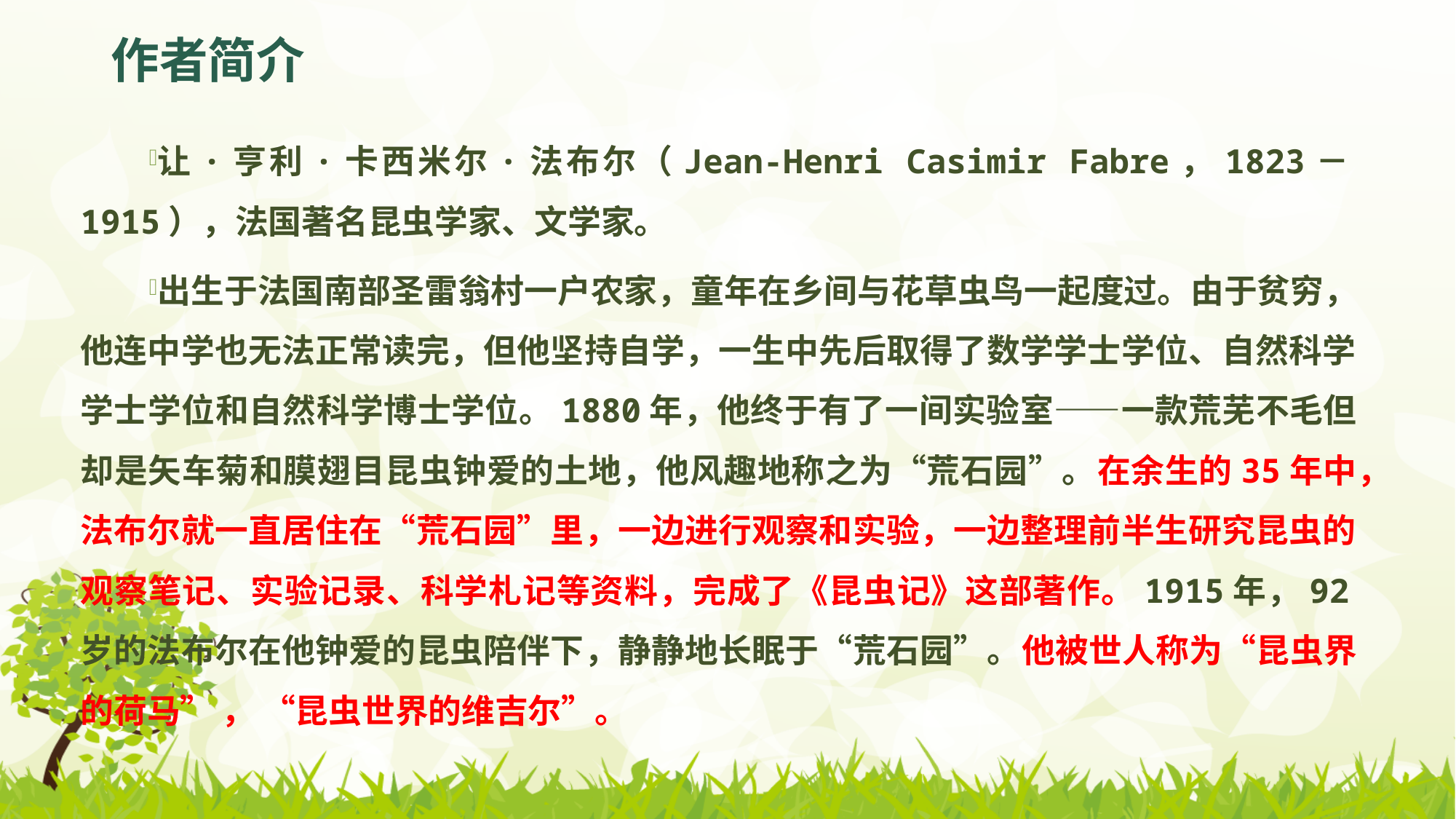

# 作者简介
让·亨利·卡西米尔·法布尔（Jean-Henri Casimir Fabre，1823－1915），法国著名昆虫学家、文学家。
出生于法国南部圣雷翁村一户农家，童年在乡间与花草虫鸟一起度过。由于贫穷，他连中学也无法正常读完，但他坚持自学，一生中先后取得了数学学士学位、自然科学学士学位和自然科学博士学位。1880年，他终于有了一间实验室——一款荒芜不毛但却是矢车菊和膜翅目昆虫钟爱的土地，他风趣地称之为“荒石园”。在余生的35年中，法布尔就一直居住在“荒石园”里，一边进行观察和实验，一边整理前半生研究昆虫的观察笔记、实验记录、科学札记等资料，完成了《昆虫记》这部著作。1915年，92岁的法布尔在他钟爱的昆虫陪伴下，静静地长眠于“荒石园”。他被世人称为“昆虫界的荷马” ， “昆虫世界的维吉尔”。